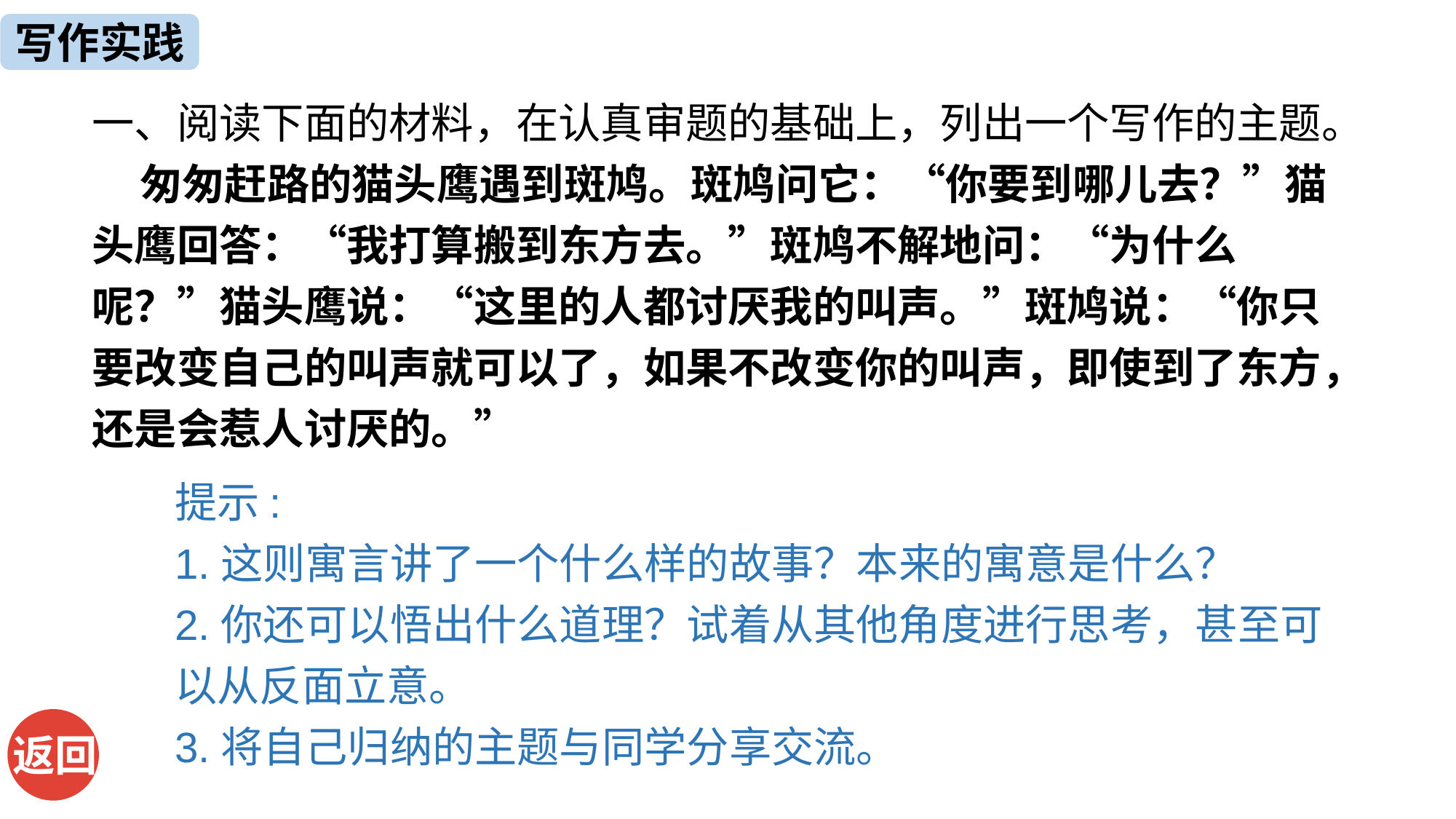

写作实践
一、阅读下面的材料，在认真审题的基础上，列出一个写作的主题。
      匆匆赶路的猫头鹰遇到斑鸠。斑鸠问它：“你要到哪儿去？”猫头鹰回答：“我打算搬到东方去。”斑鸠不解地问：“为什么呢？”猫头鹰说：“这里的人都讨厌我的叫声。”斑鸠说：“你只要改变自己的叫声就可以了，如果不改变你的叫声，即使到了东方，还是会惹人讨厌的。”
提示:
1.这则寓言讲了一个什么样的故事？本来的寓意是什么？
2.你还可以悟出什么道理？试着从其他角度进行思考，甚至可以从反面立意。
3.将自己归纳的主题与同学分享交流。

返回